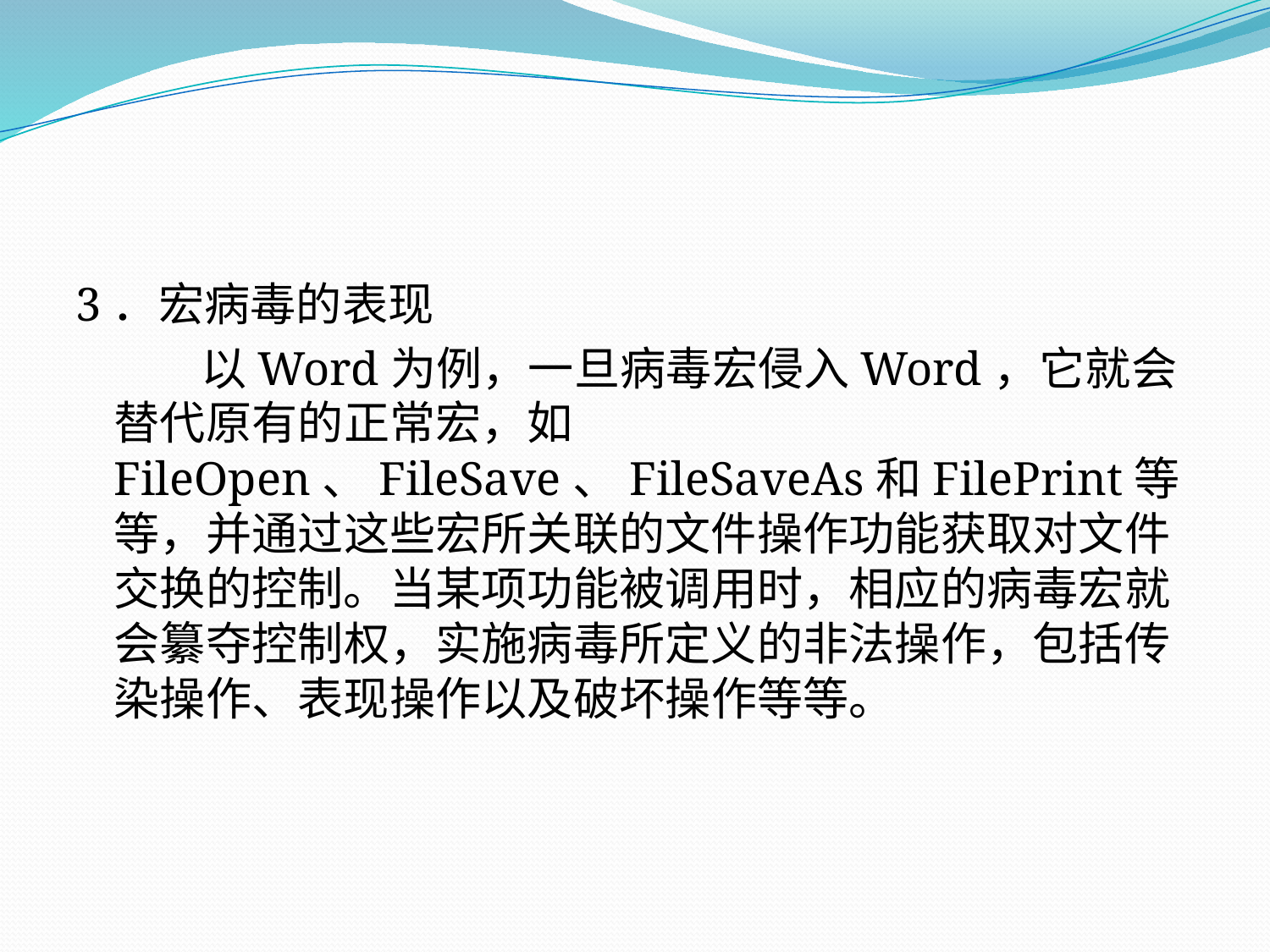

#
3．宏病毒的表现
           以Word为例，一旦病毒宏侵入Word，它就会替代原有的正常宏，如FileOpen、FileSave、FileSaveAs和FilePrint等等，并通过这些宏所关联的文件操作功能获取对文件交换的控制。当某项功能被调用时，相应的病毒宏就会纂夺控制权，实施病毒所定义的非法操作，包括传染操作、表现操作以及破坏操作等等。